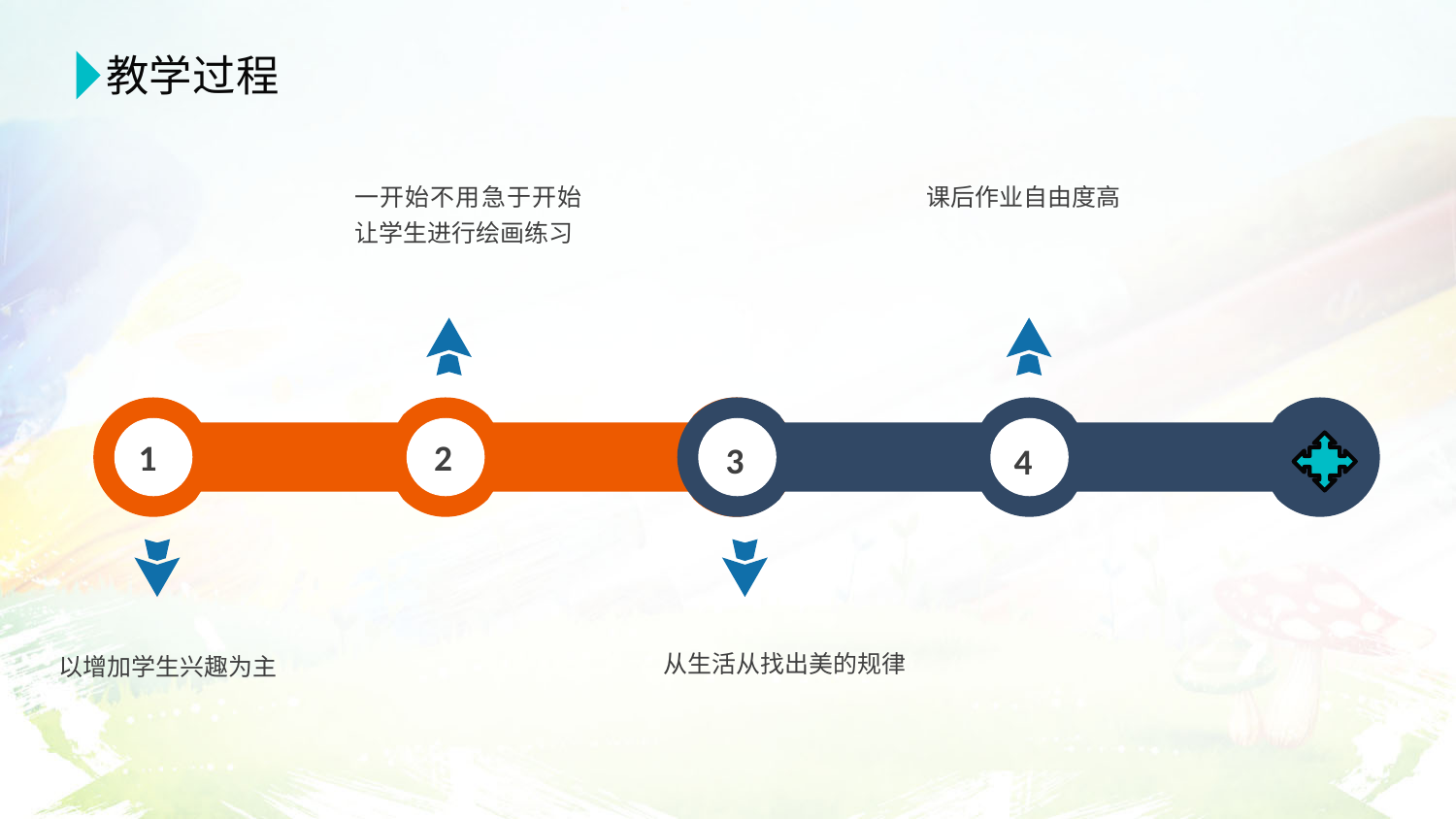

教学过程

一开始不用急于开始让学生进行绘画练习
课后作业自由度高

1
2
3
4

从生活从找出美的规律
以增加学生兴趣为主